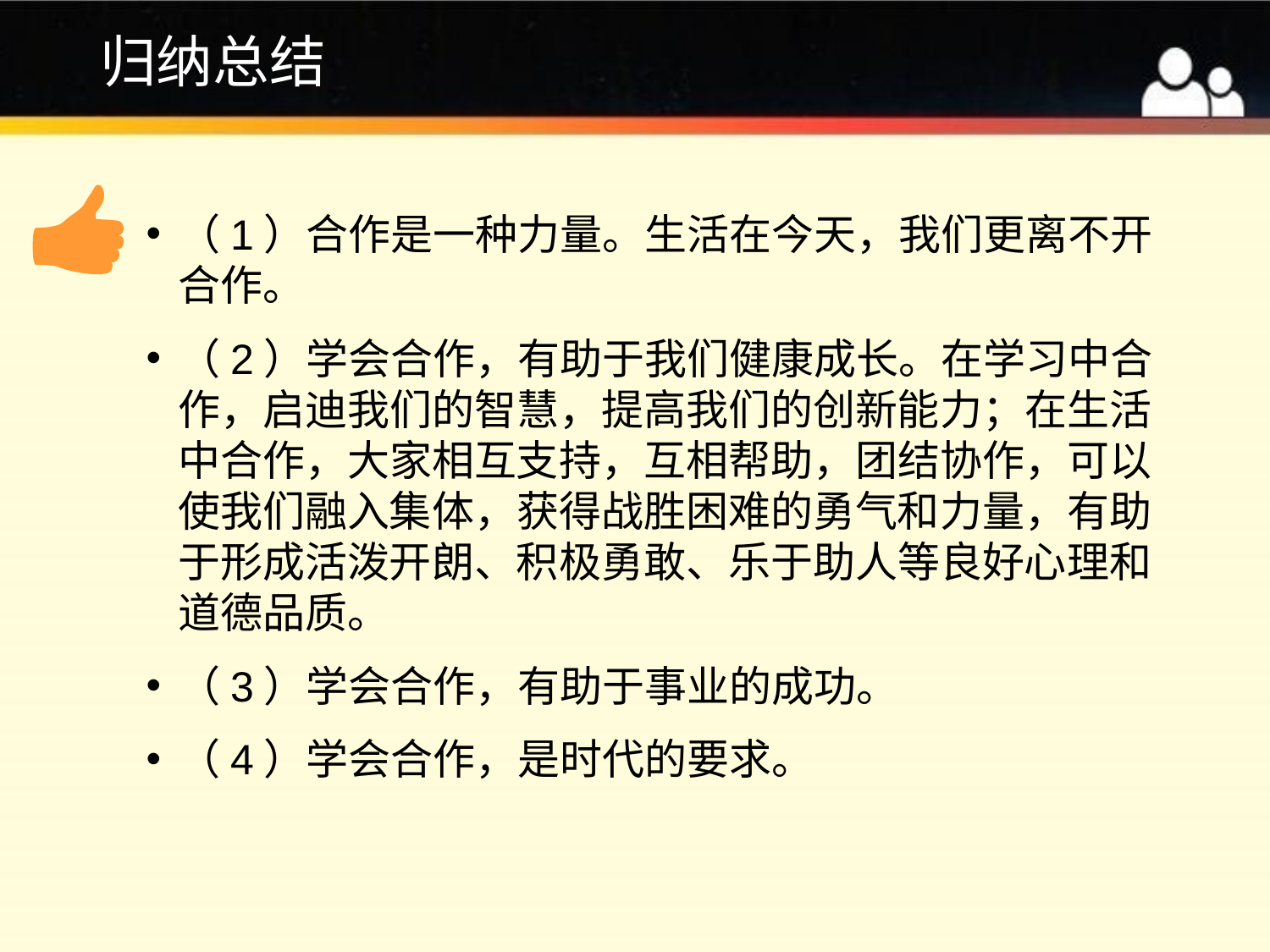

# 归纳总结

（1）合作是一种力量。生活在今天，我们更离不开合作。
（2）学会合作，有助于我们健康成长。在学习中合作，启迪我们的智慧，提高我们的创新能力；在生活中合作，大家相互支持，互相帮助，团结协作，可以使我们融入集体，获得战胜困难的勇气和力量，有助于形成活泼开朗、积极勇敢、乐于助人等良好心理和道德品质。
（3）学会合作，有助于事业的成功。
（4）学会合作，是时代的要求。